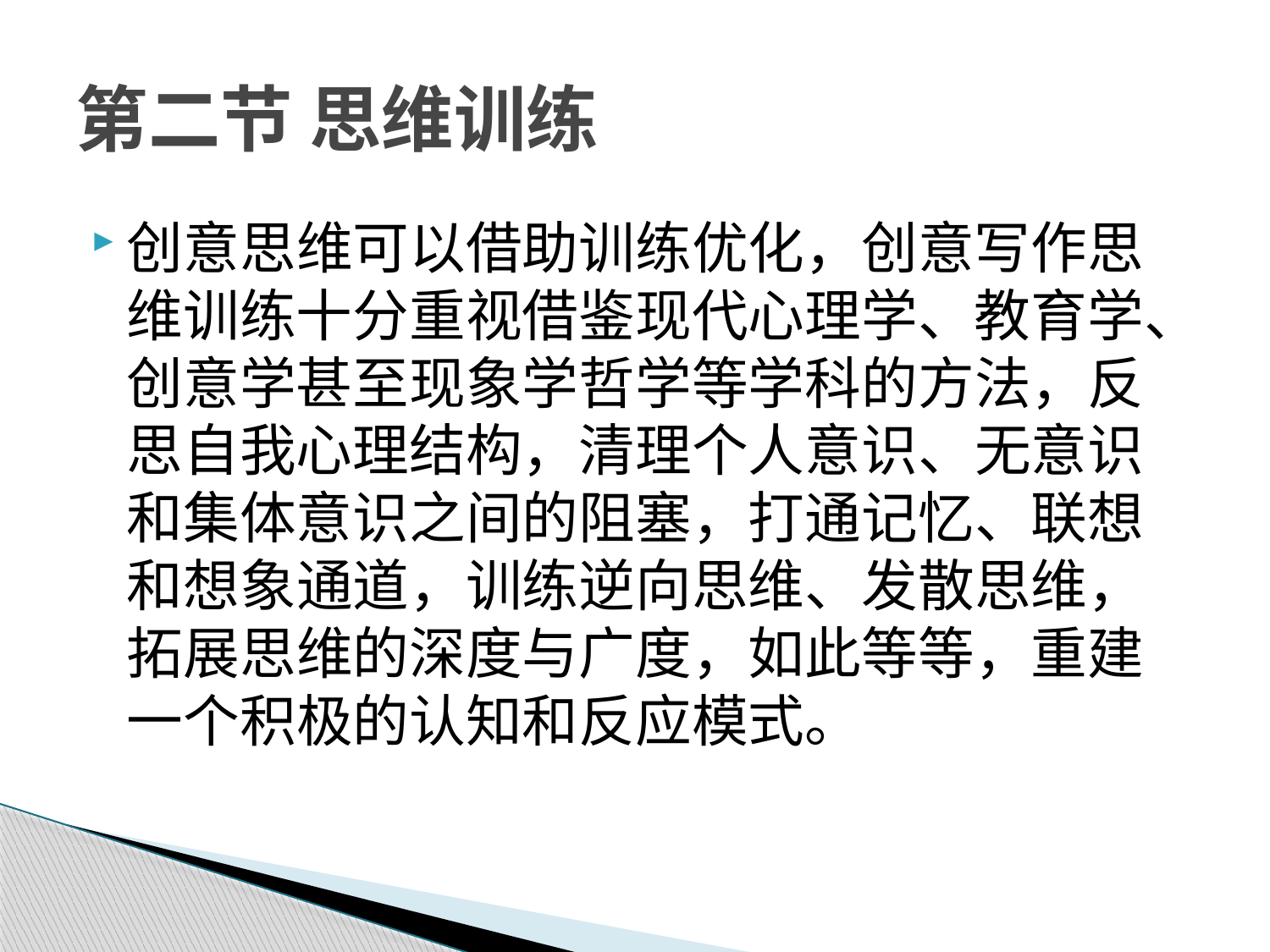

# 第二节 思维训练
创意思维可以借助训练优化，创意写作思维训练十分重视借鉴现代心理学、教育学、创意学甚至现象学哲学等学科的方法，反思自我心理结构，清理个人意识、无意识和集体意识之间的阻塞，打通记忆、联想和想象通道，训练逆向思维、发散思维，拓展思维的深度与广度，如此等等，重建一个积极的认知和反应模式。